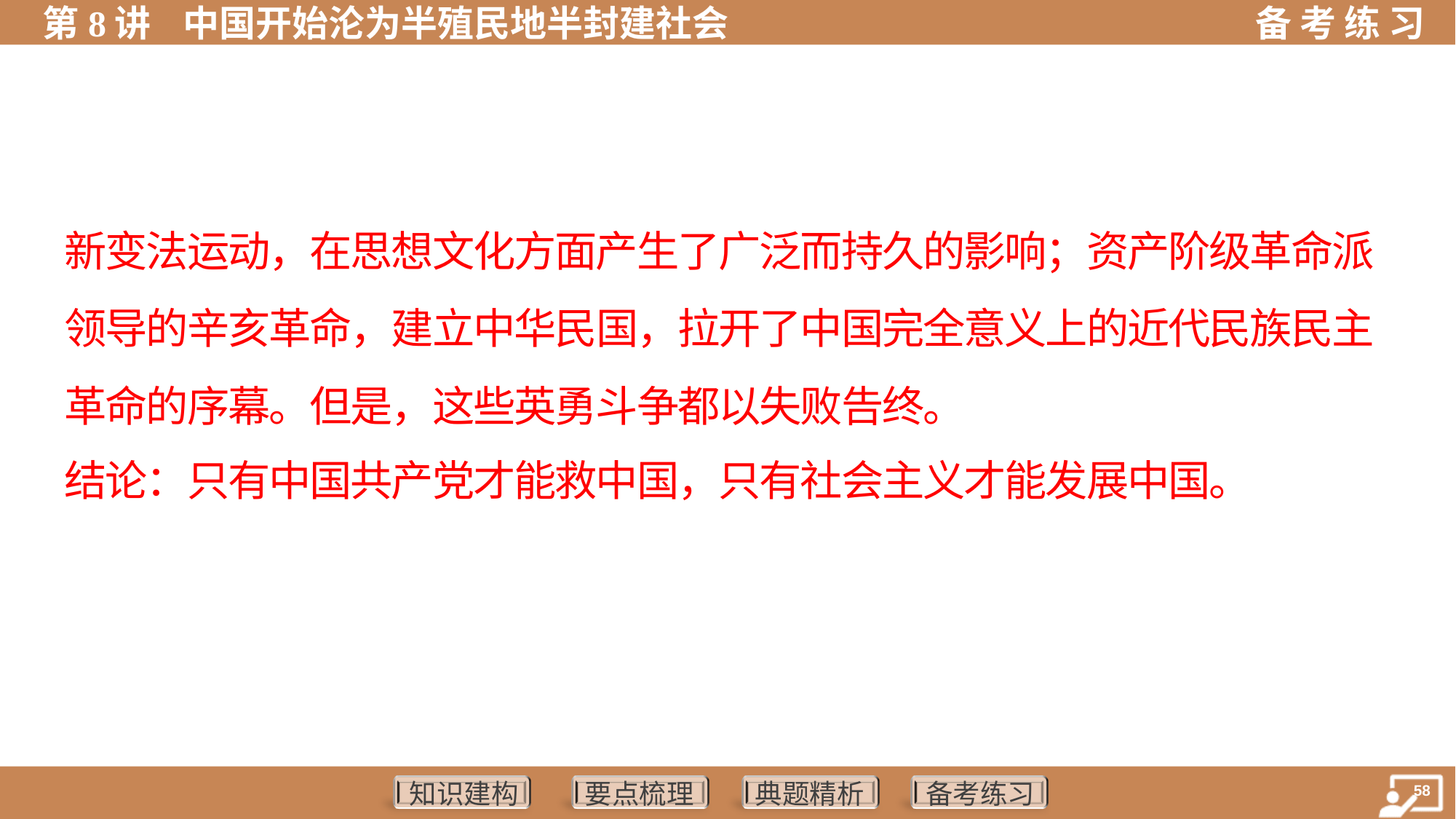

新变法运动，在思想文化方面产生了广泛而持久的影响；资产阶级革命派
领导的辛亥革命，建立中华民国，拉开了中国完全意义上的近代民族民主
革命的序幕。但是，这些英勇斗争都以失败告终。
结论：只有中国共产党才能救中国，只有社会主义才能发展中国。